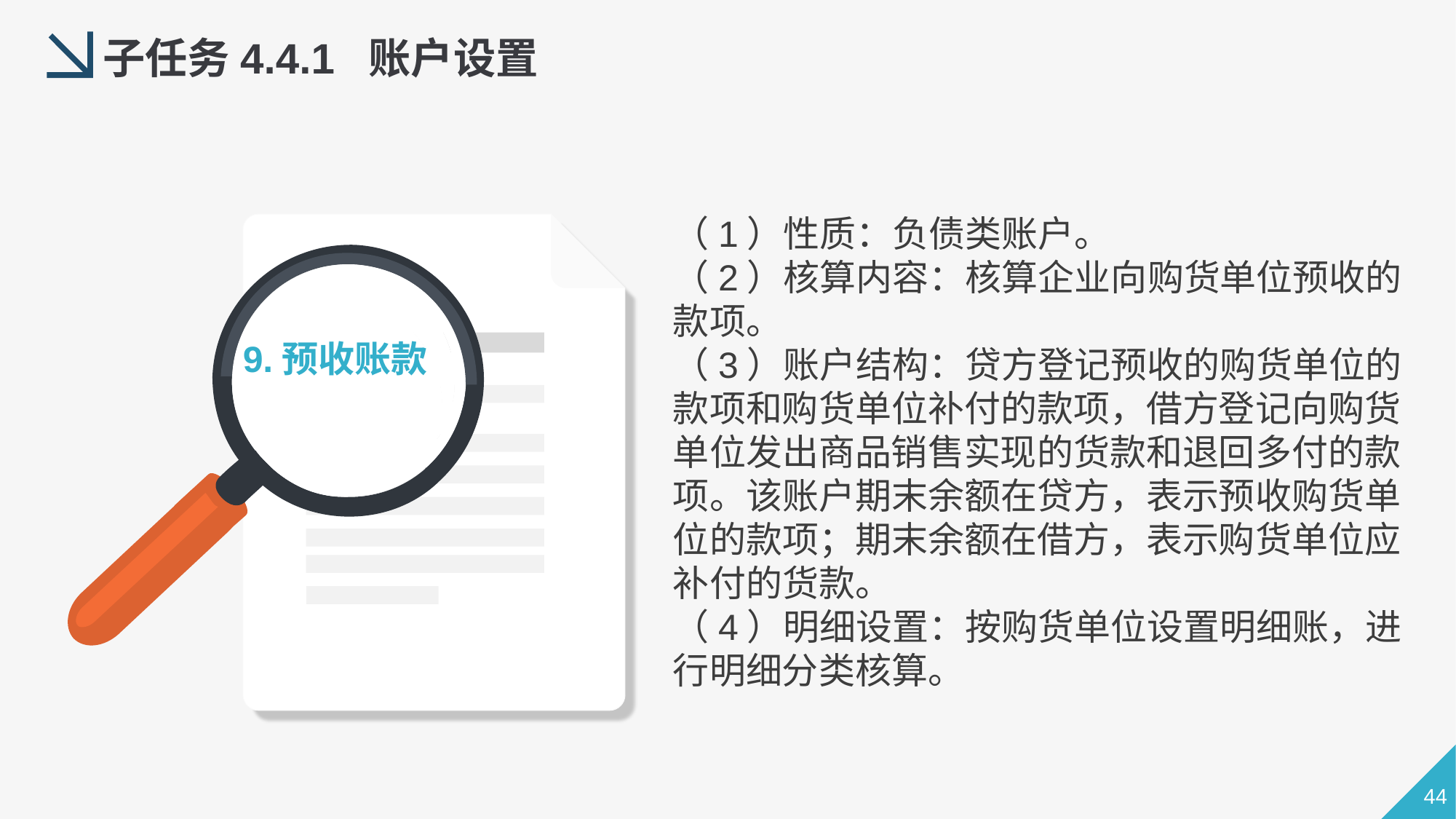

子任务4.4.1  账户设置

（1）性质：负债类账户。
（2）核算内容：核算企业向购货单位预收的款项。
（3）账户结构：贷方登记预收的购货单位的款项和购货单位补付的款项，借方登记向购货单位发出商品销售实现的货款和退回多付的款项。该账户期末余额在贷方，表示预收购货单位的款项；期末余额在借方，表示购货单位应补付的货款。
（4）明细设置：按购货单位设置明细账，进行明细分类核算。

9.预收账款